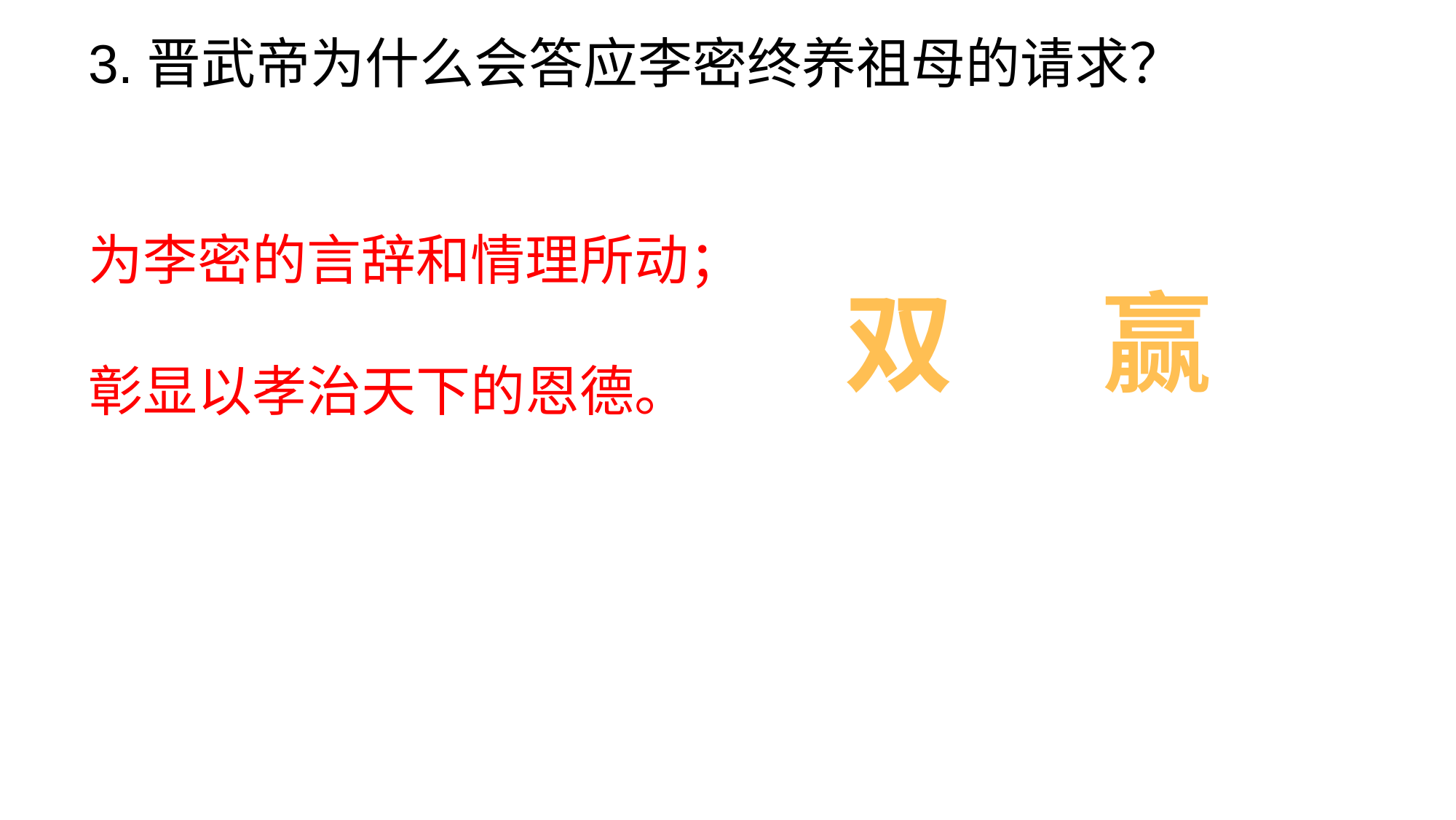

3.晋武帝为什么会答应李密终养祖母的请求？

为李密的言辞和情理所动；

彰显以孝治天下的恩德。
双      赢